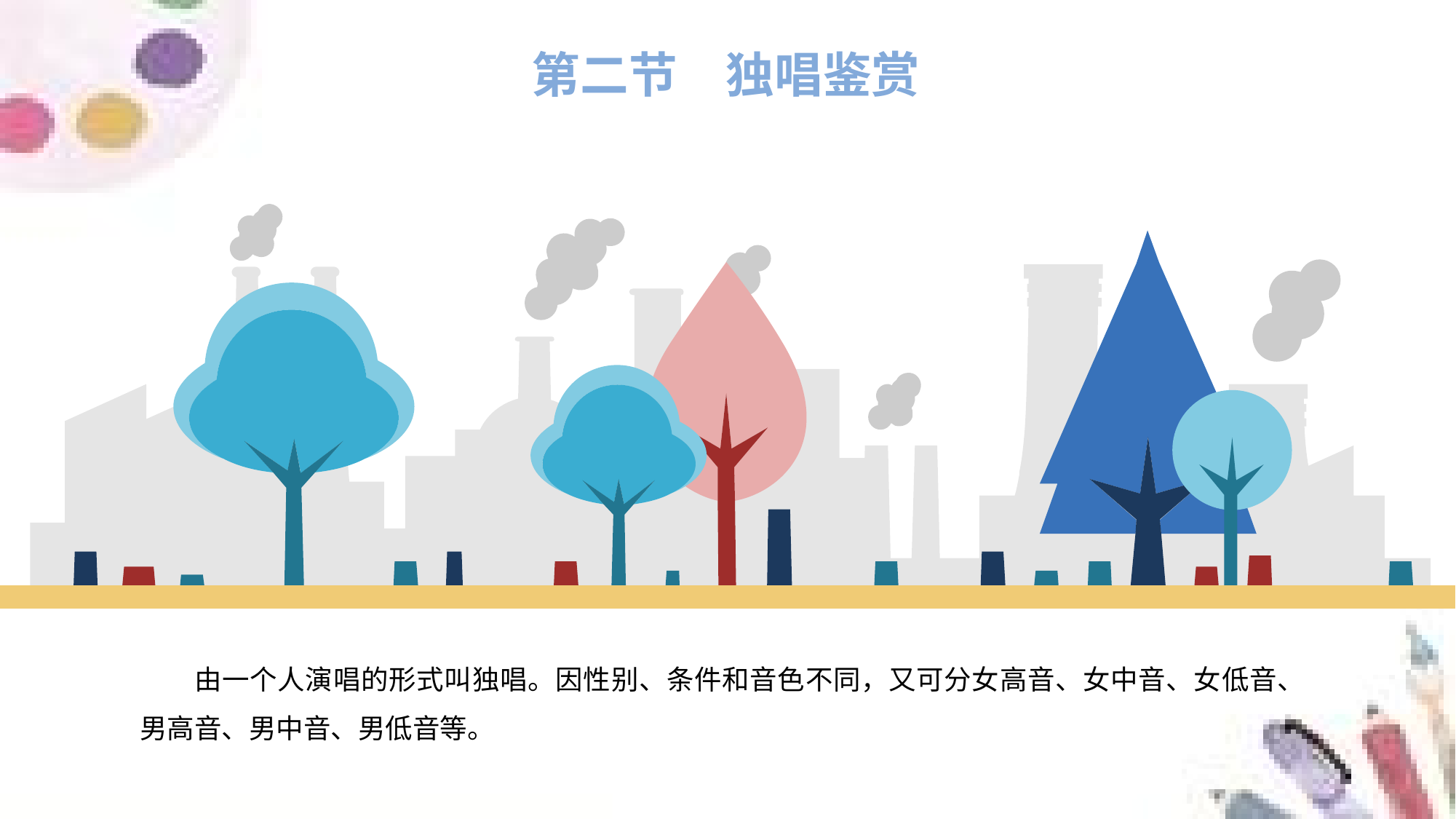

第二节　独唱鉴赏

由一个人演唱的形式叫独唱。因性别、条件和音色不同，又可分女高音、女中音、女低音、男高音、男中音、男低音等。